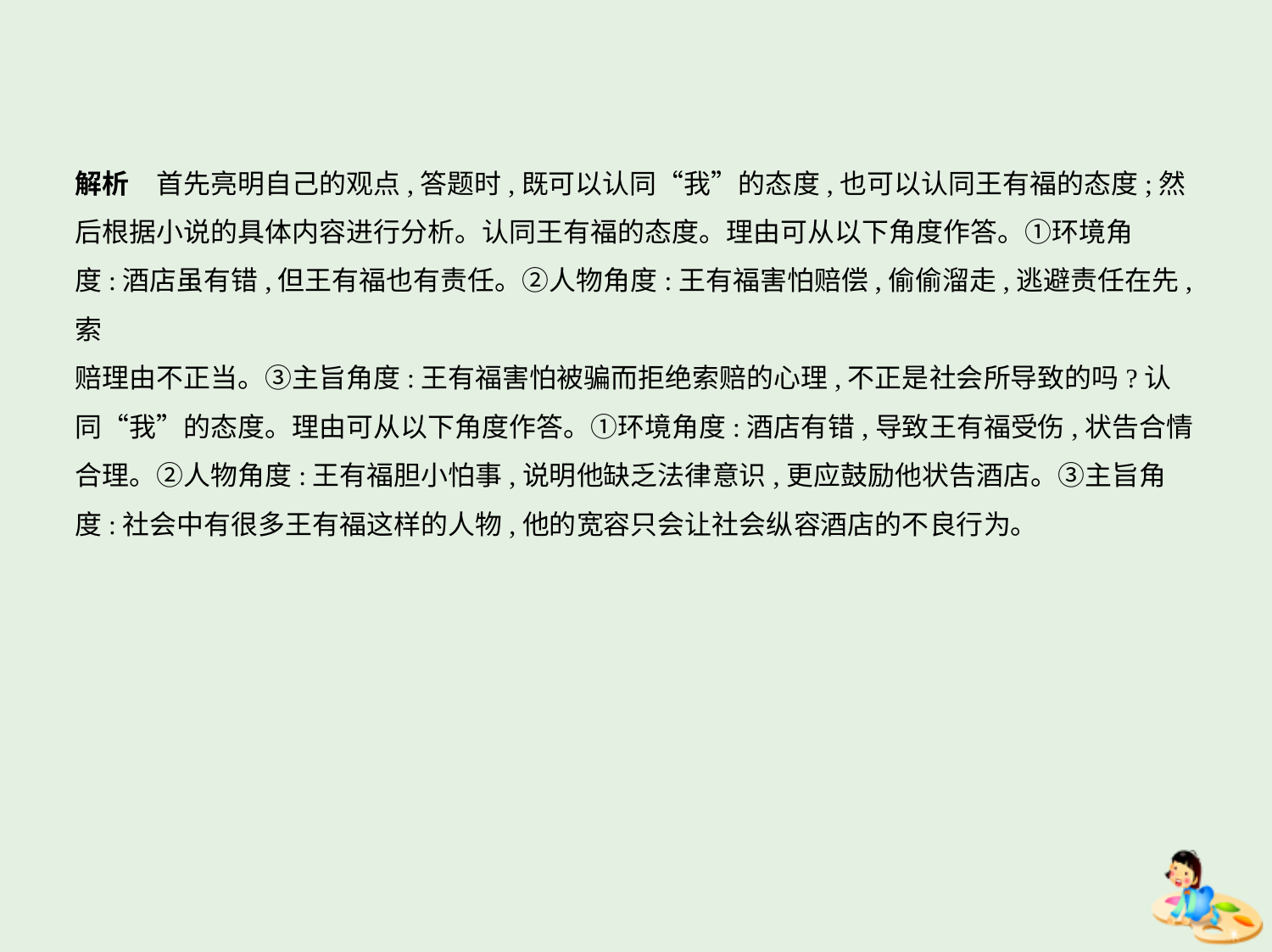

解析　首先亮明自己的观点,答题时,既可以认同“我”的态度,也可以认同王有福的态度;然
后根据小说的具体内容进行分析。认同王有福的态度。理由可从以下角度作答。①环境角
度:酒店虽有错,但王有福也有责任。②人物角度:王有福害怕赔偿,偷偷溜走,逃避责任在先,索
赔理由不正当。③主旨角度:王有福害怕被骗而拒绝索赔的心理,不正是社会所导致的吗?认
同“我”的态度。理由可从以下角度作答。①环境角度:酒店有错,导致王有福受伤,状告合情
合理。②人物角度:王有福胆小怕事,说明他缺乏法律意识,更应鼓励他状告酒店。③主旨角
度:社会中有很多王有福这样的人物,他的宽容只会让社会纵容酒店的不良行为。